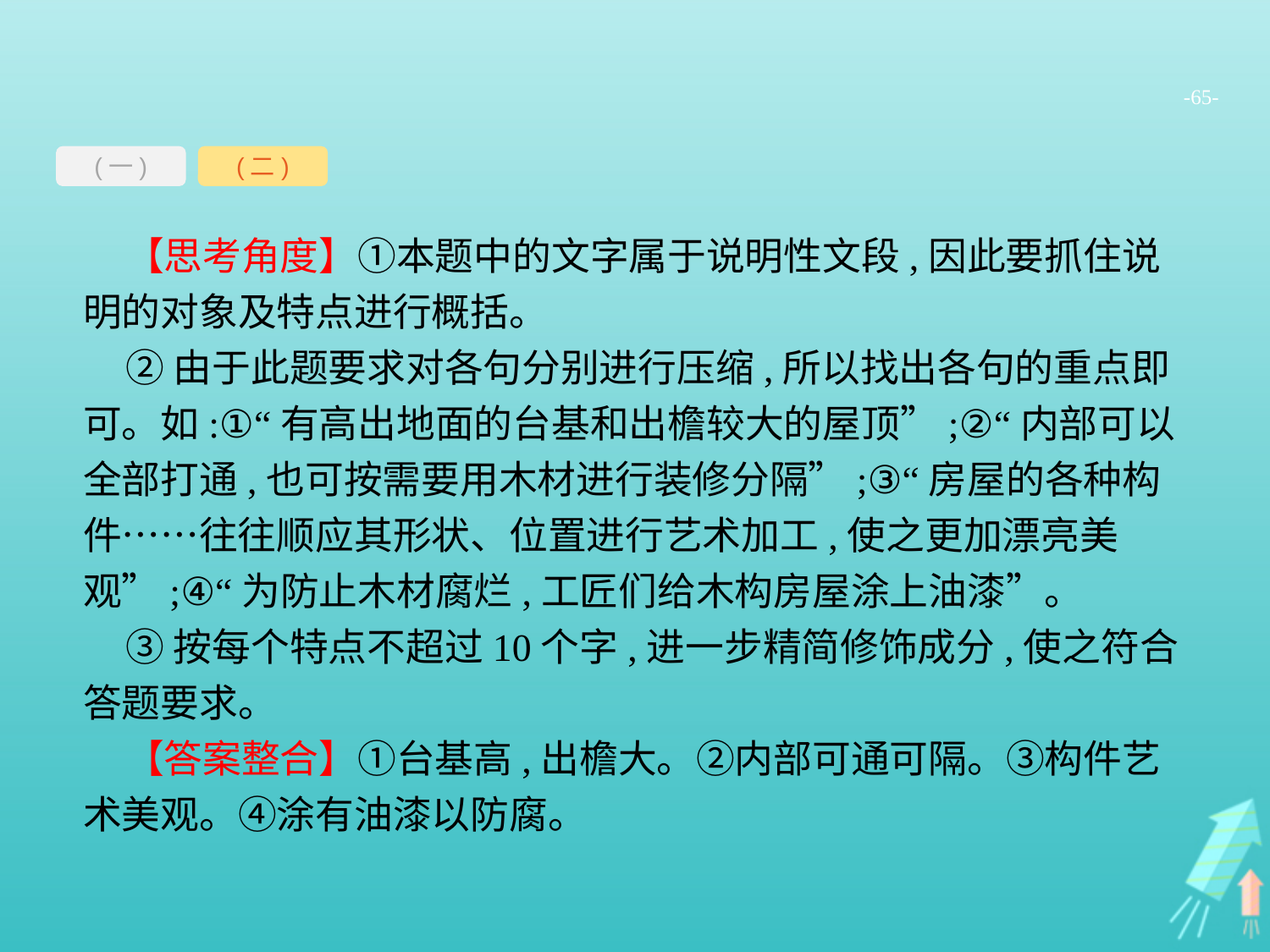

-65-
(一)
(二)
【思考角度】①本题中的文字属于说明性文段,因此要抓住说明的对象及特点进行概括。
②由于此题要求对各句分别进行压缩,所以找出各句的重点即可。如:①“有高出地面的台基和出檐较大的屋顶”;②“内部可以全部打通,也可按需要用木材进行装修分隔”;③“房屋的各种构件……往往顺应其形状、位置进行艺术加工,使之更加漂亮美观”;④“为防止木材腐烂,工匠们给木构房屋涂上油漆”。
③按每个特点不超过10个字,进一步精简修饰成分,使之符合答题要求。
【答案整合】①台基高,出檐大。②内部可通可隔。③构件艺术美观。④涂有油漆以防腐。